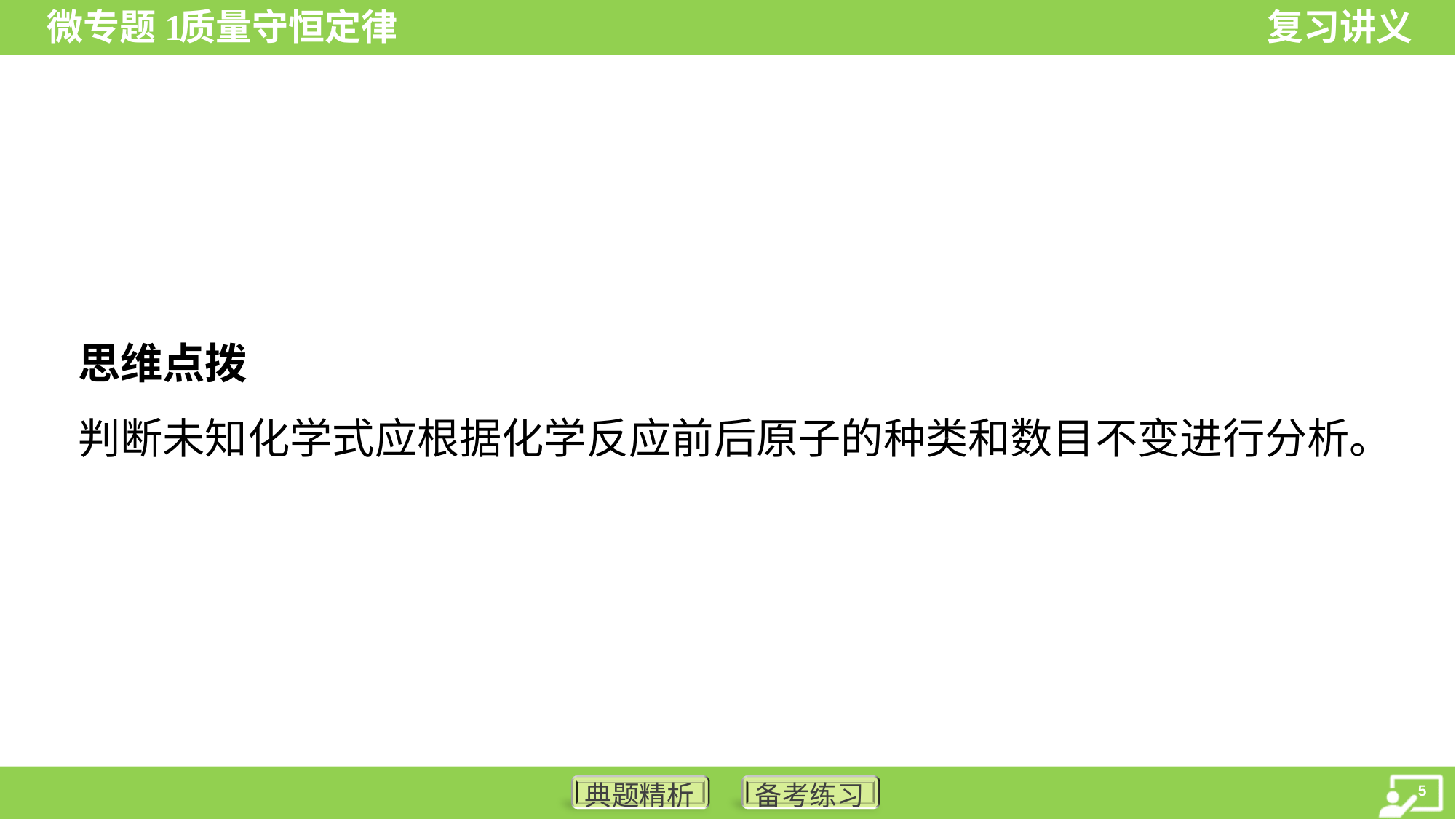

思维点拨
判断未知化学式应根据化学反应前后原子的种类和数目不变进行分析。